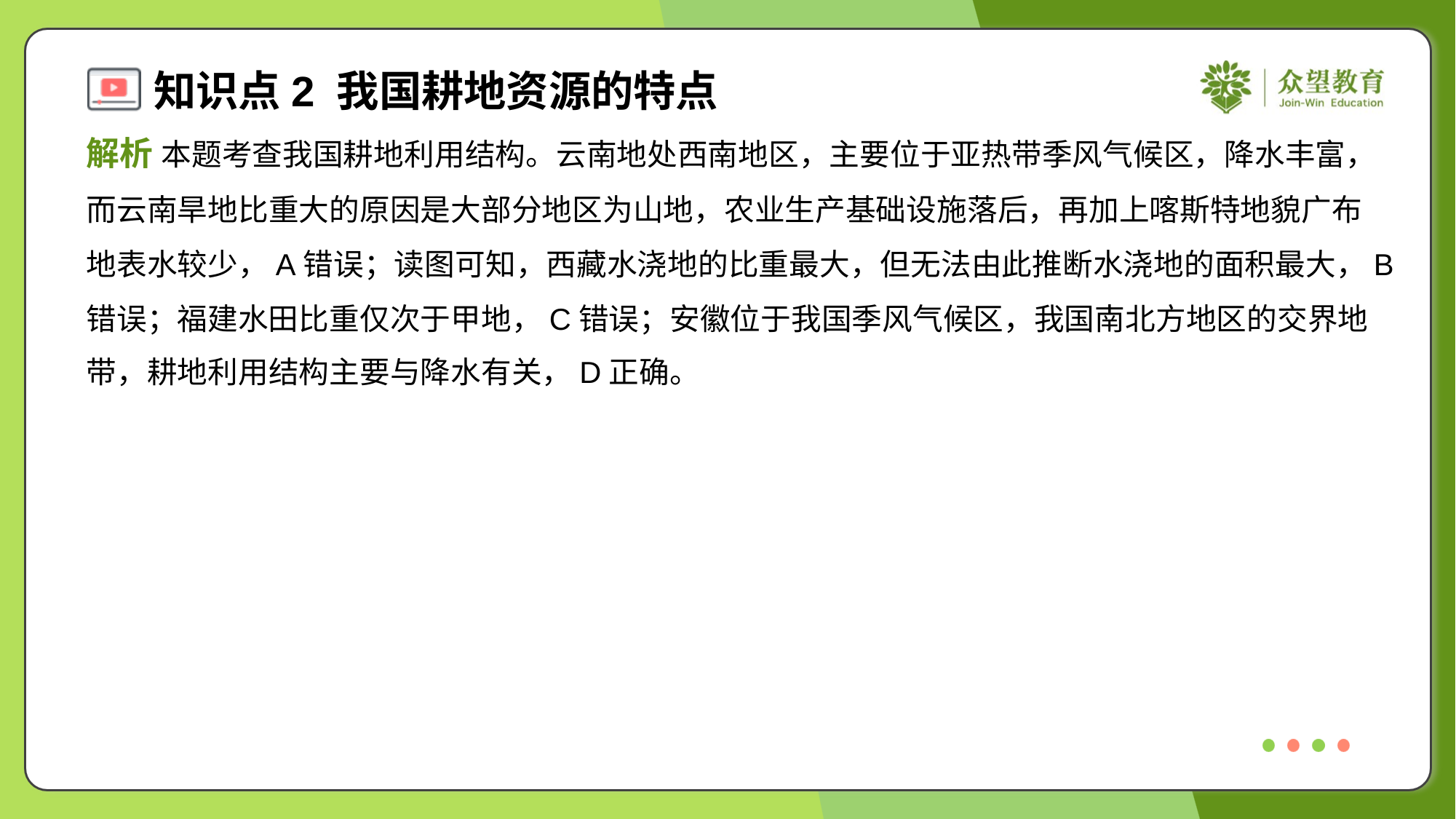

解析 本题考查我国耕地利用结构。云南地处西南地区，主要位于亚热带季风气候区，降水丰富，
而云南旱地比重大的原因是大部分地区为山地，农业生产基础设施落后，再加上喀斯特地貌广布
地表水较少，A错误；读图可知，西藏水浇地的比重最大，但无法由此推断水浇地的面积最大，B
错误；福建水田比重仅次于甲地，C错误；安徽位于我国季风气候区，我国南北方地区的交界地
带，耕地利用结构主要与降水有关，D正确。